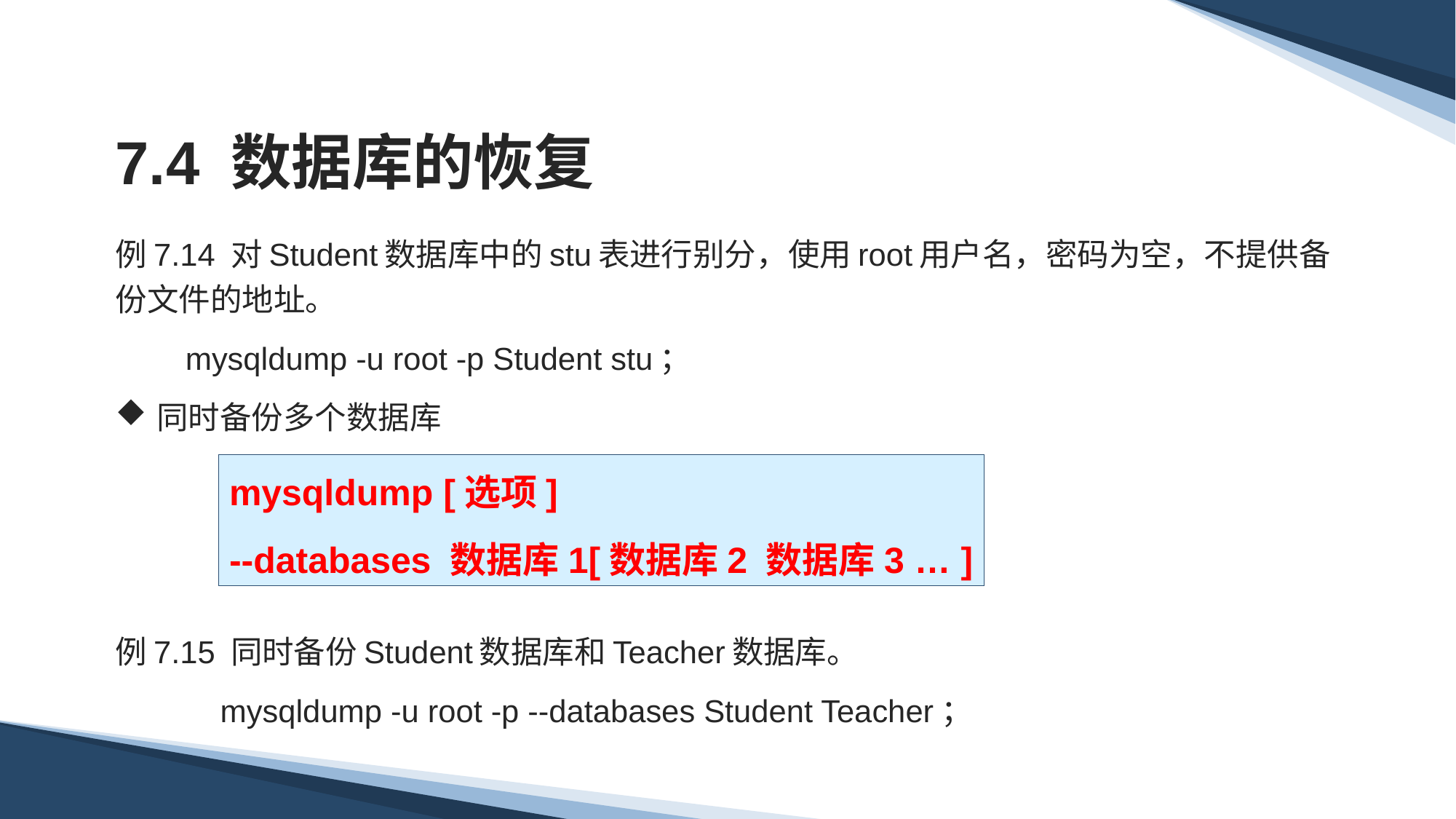

# 7.4 数据库的恢复
例7.14 对Student数据库中的stu表进行别分，使用root用户名，密码为空，不提供备份文件的地址。
        mysqldump -u root -p Student stu；
 同时备份多个数据库

例7.15 同时备份Student数据库和Teacher数据库。
            mysqldump -u root -p --databases Student Teacher；
mysqldump [选项]
--databases 数据库1[数据库2 数据库3 … ]